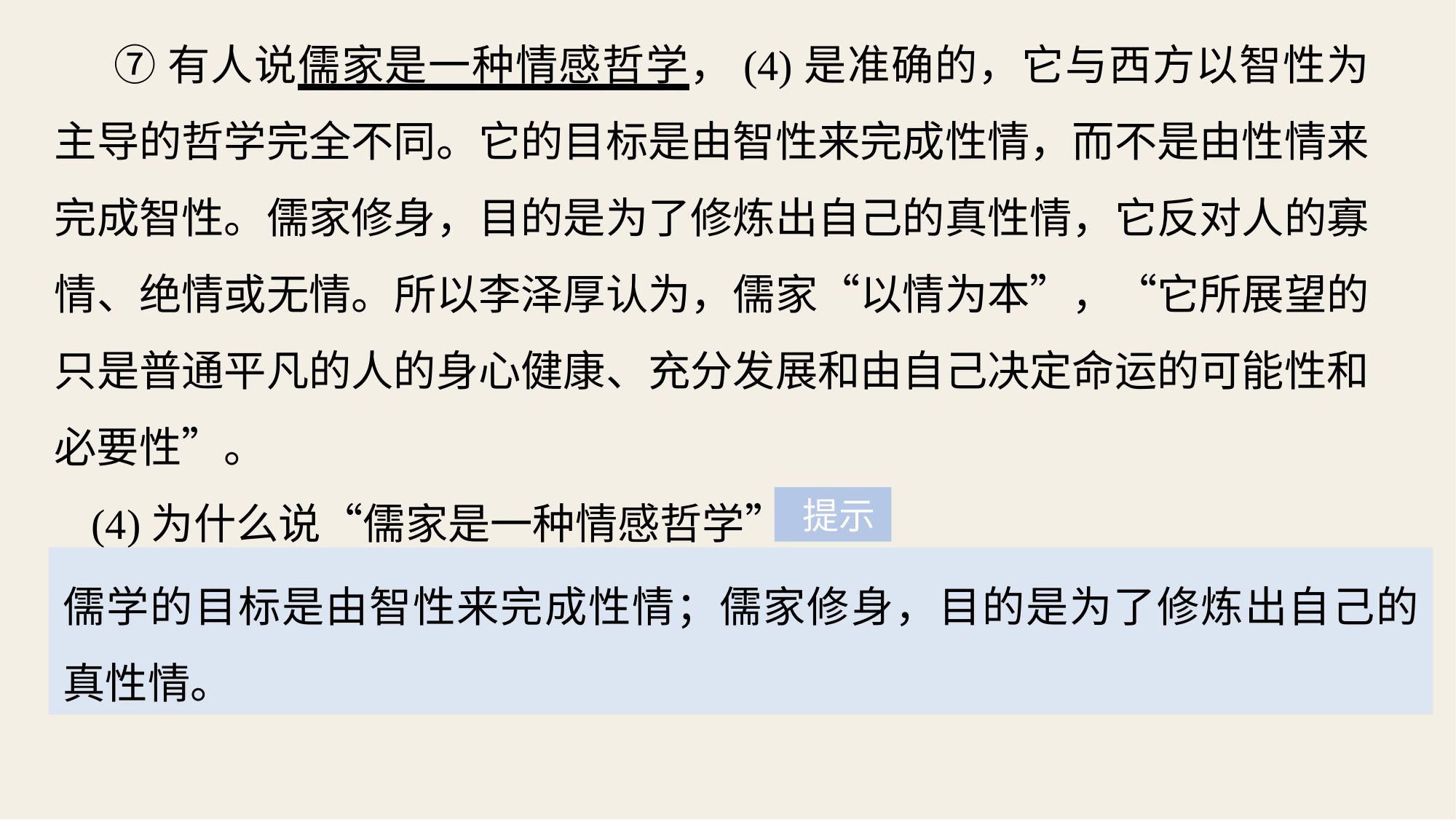

⑦有人说儒家是一种情感哲学，(4)是准确的，它与西方以智性为主导的哲学完全不同。它的目标是由智性来完成性情，而不是由性情来完成智性。儒家修身，目的是为了修炼出自己的真性情，它反对人的寡情、绝情或无情。所以李泽厚认为，儒家“以情为本”，“它所展望的只是普通平凡的人的身心健康、充分发展和由自己决定命运的可能性和必要性”。
(4)为什么说“儒家是一种情感哲学”？
 提示
儒学的目标是由智性来完成性情；儒家修身，目的是为了修炼出自己的真性情。